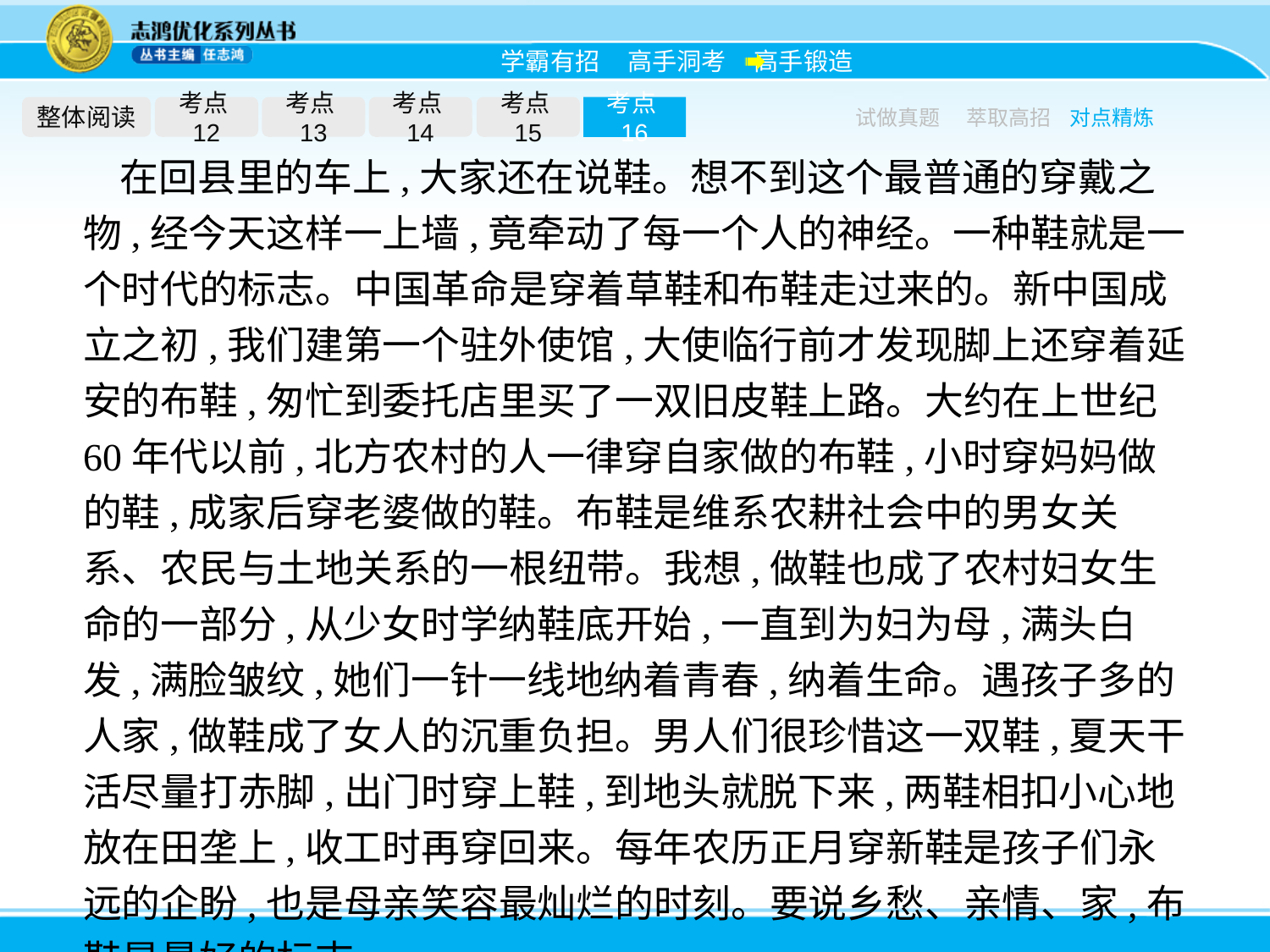

整体阅读
考点12
考点13
考点14
考点15
考点16
试做真题
萃取高招
对点精炼
在回县里的车上,大家还在说鞋。想不到这个最普通的穿戴之物,经今天这样一上墙,竟牵动了每一个人的神经。一种鞋就是一个时代的标志。中国革命是穿着草鞋和布鞋走过来的。新中国成立之初,我们建第一个驻外使馆,大使临行前才发现脚上还穿着延安的布鞋,匆忙到委托店里买了一双旧皮鞋上路。大约在上世纪60年代以前,北方农村的人一律穿自家做的布鞋,小时穿妈妈做的鞋,成家后穿老婆做的鞋。布鞋是维系农耕社会中的男女关系、农民与土地关系的一根纽带。我想,做鞋也成了农村妇女生命的一部分,从少女时学纳鞋底开始,一直到为妇为母,满头白发,满脸皱纹,她们一针一线地纳着青春,纳着生命。遇孩子多的人家,做鞋成了女人的沉重负担。男人们很珍惜这一双鞋,夏天干活尽量打赤脚,出门时穿上鞋,到地头就脱下来,两鞋相扣小心地放在田垄上,收工时再穿回来。每年农历正月穿新鞋是孩子们永远的企盼,也是母亲笑容最灿烂的时刻。要说乡愁、亲情、家,布鞋是最好的标志。